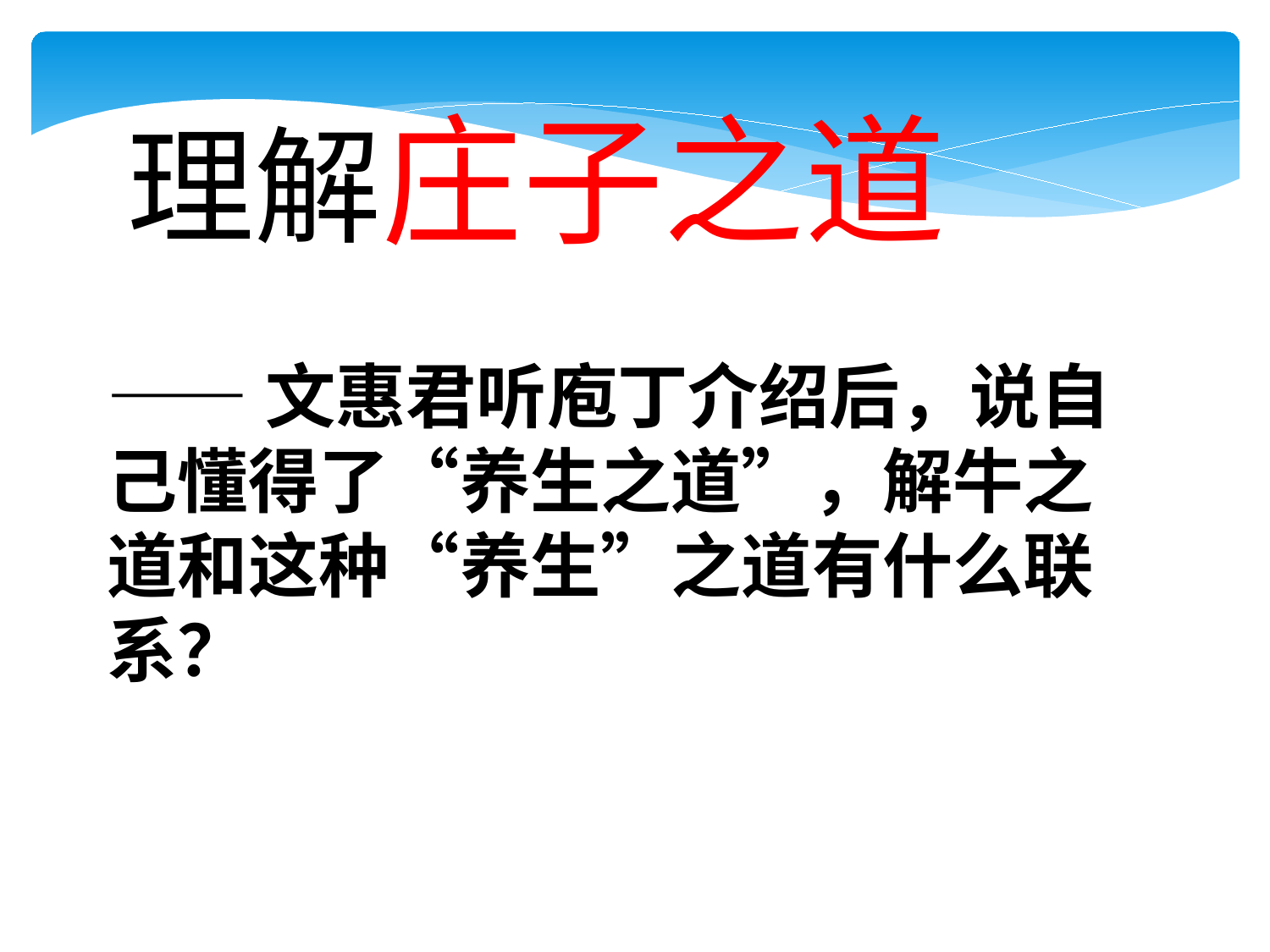

理解庄子之道
——文惠君听庖丁介绍后，说自己懂得了“养生之道”，解牛之道和这种“养生”之道有什么联系？